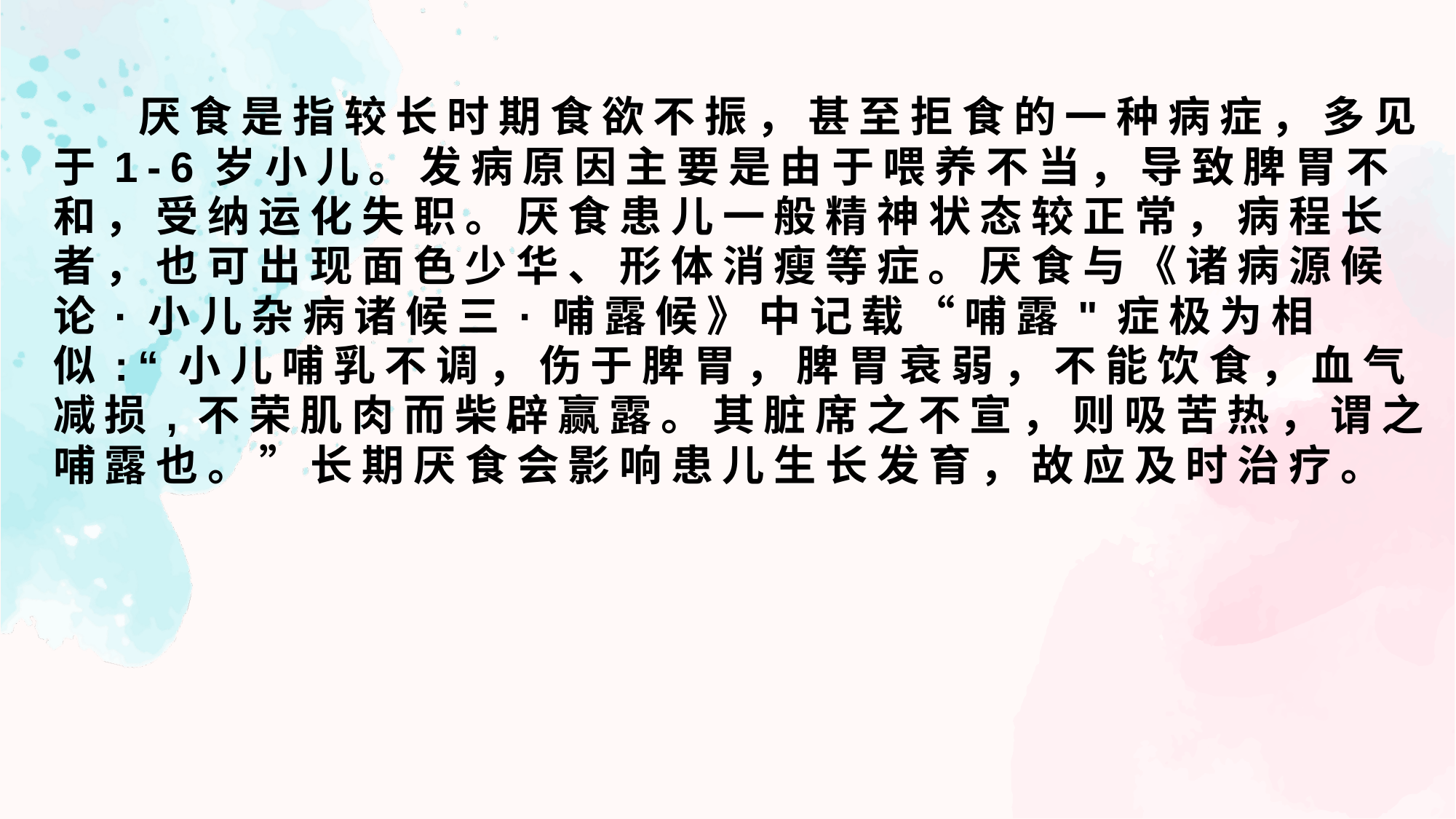

厌食是指较长时期食欲不振，甚至拒食的一种病症，多见于1-6岁小儿。发病原因主要是由于喂养不当，导致脾胃不和，受纳运化失职。厌食患儿一般精神状态较正常，病程长者，也可出现面色少华、形体消瘦等症。厌食与《诸病源候论·小儿杂病诸候三·哺露候》中记载“哺露"症极为相似:“小儿哺乳不调，伤于脾胃，脾胃衰弱，不能饮食，血气减损,不荣肌肉而柴辟赢露。其脏席之不宣，则吸苦热，谓之哺露也。”长期厌食会影响患儿生长发育，故应及时治疗。